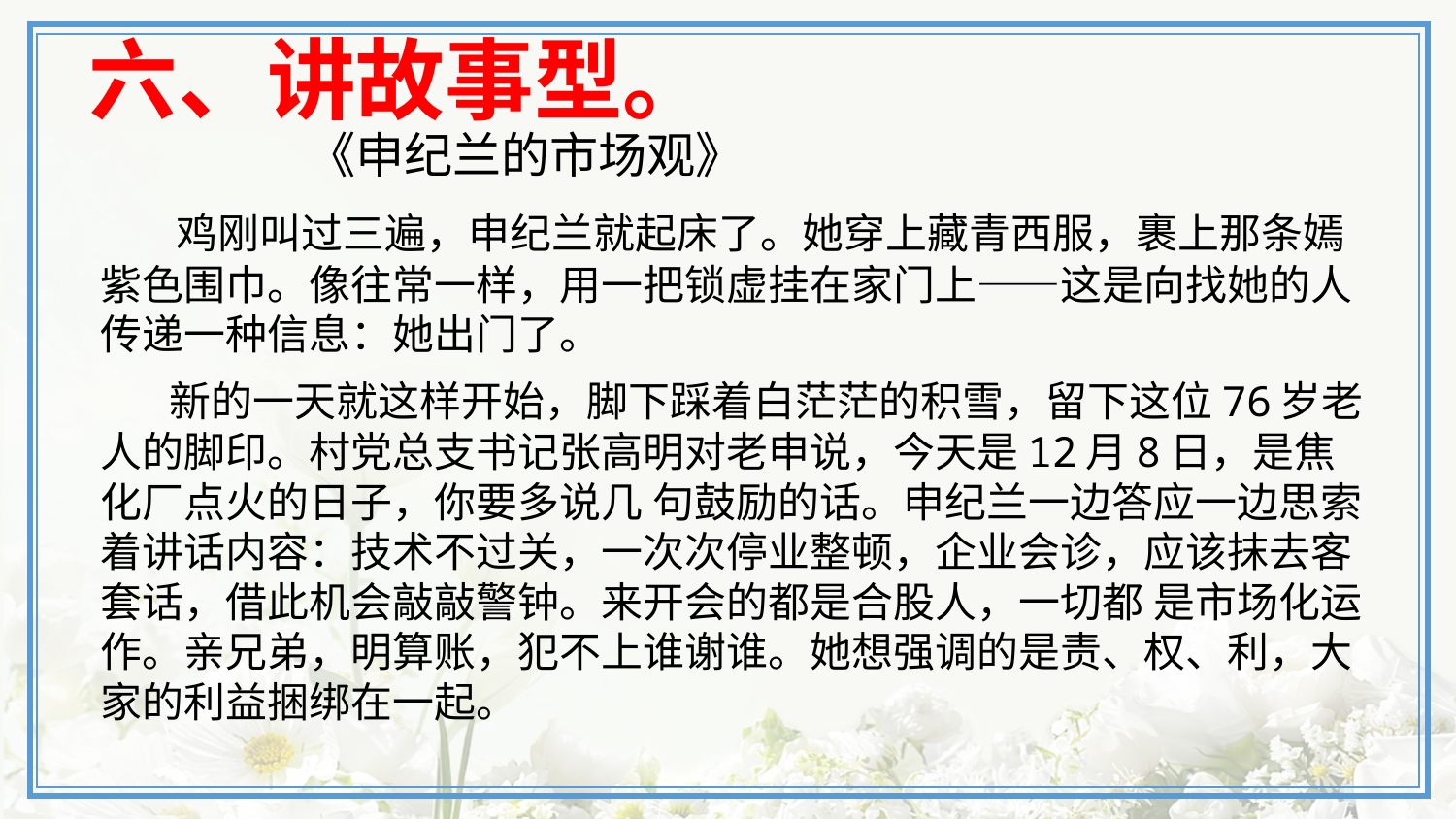

# 六、讲故事型。

                  《申纪兰的市场观》
      鸡刚叫过三遍，申纪兰就起床了。她穿上藏青西服，裹上那条嫣紫色围巾。像往常一样，用一把锁虚挂在家门上——这是向找她的人传递一种信息：她出门了。
  　新的一天就这样开始，脚下踩着白茫茫的积雪，留下这位76岁老人的脚印。村党总支书记张高明对老申说，今天是12月8日，是焦化厂点火的日子，你要多说几 句鼓励的话。申纪兰一边答应一边思索着讲话内容：技术不过关，一次次停业整顿，企业会诊，应该抹去客套话，借此机会敲敲警钟。来开会的都是合股人，一切都 是市场化运作。亲兄弟，明算账，犯不上谁谢谁。她想强调的是责、权、利，大家的利益捆绑在一起。